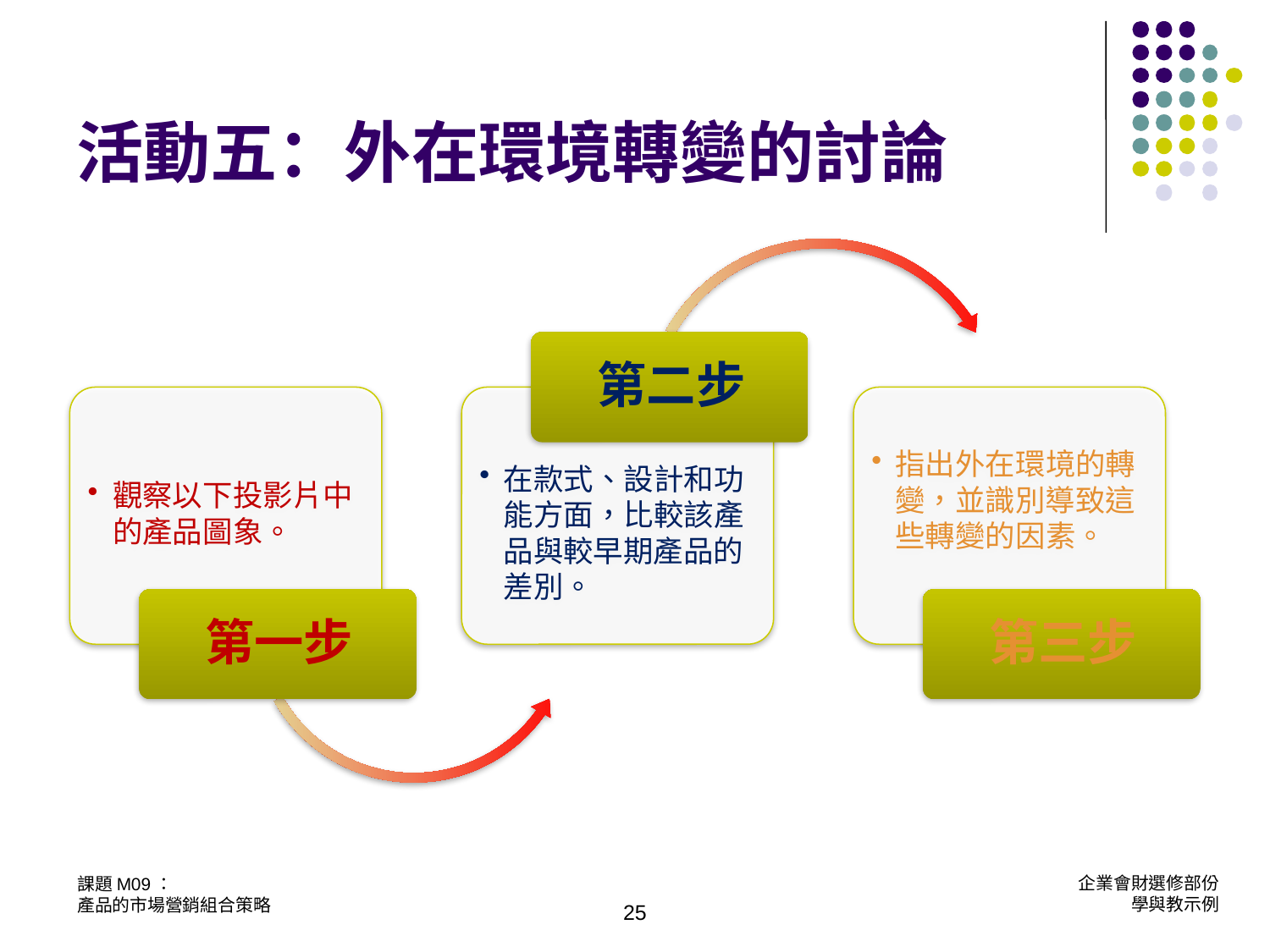

活動五：外在環境轉變的討論

觀察以下投影片中的產品圖象。
第一步
在款式、設計和功能方面，比較該產品與較早期產品的差別。
第二步

指出外在環境的轉變，並識別導致這些轉變的因素。
第三步

25